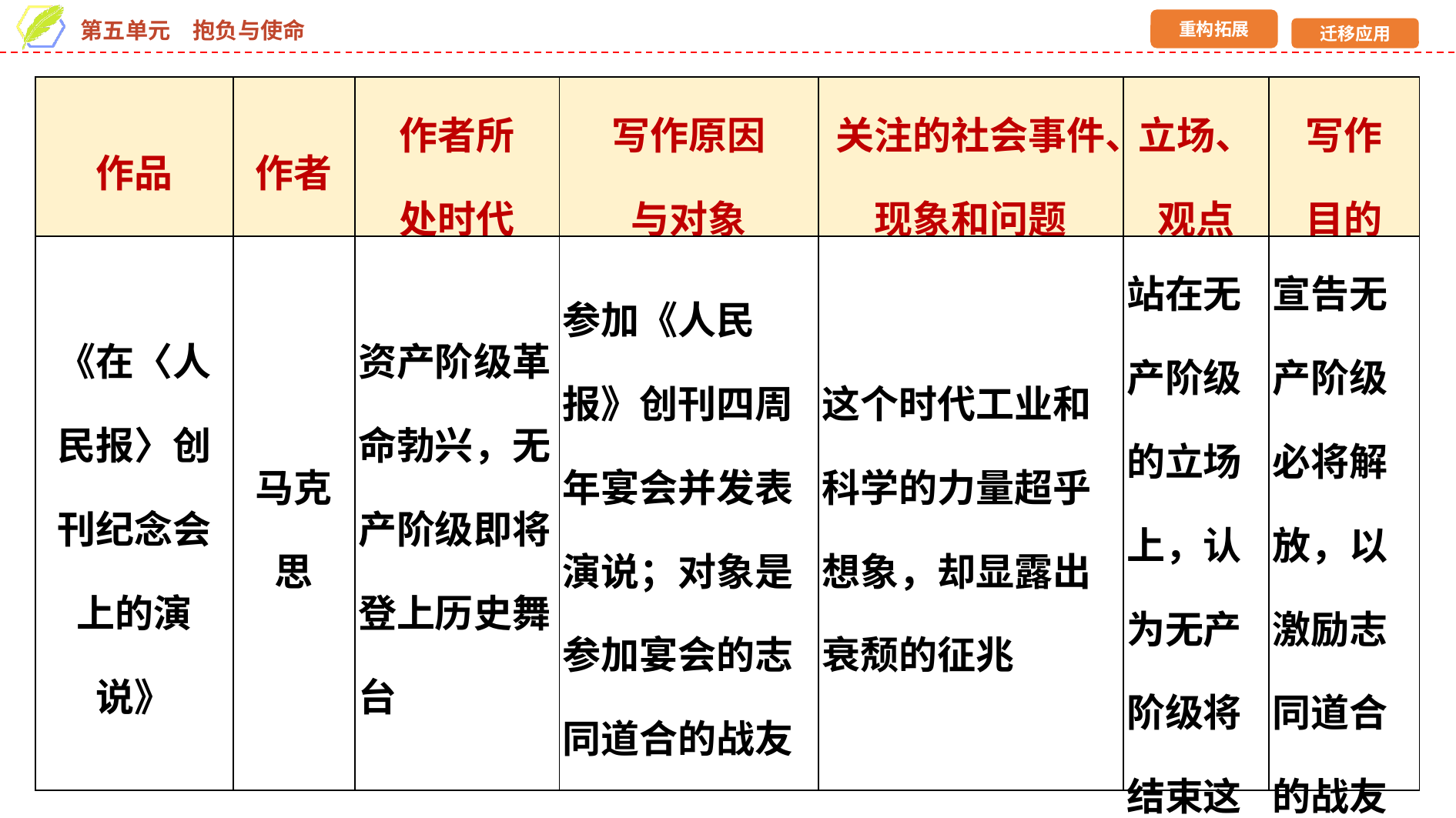

| 作品 | 作者 | 作者所 处时代 | 写作原因 与对象 | 关注的社会事件、现象和问题 | 立场、观点 | 写作 目的 |
| --- | --- | --- | --- | --- | --- | --- |
| 《在〈人民报〉创刊纪念会上的演说》 | 马克思 | 资产阶级革命勃兴，无产阶级即将登上历史舞台 | 参加《人民报》创刊四周年宴会并发表演说；对象是参加宴会的志同道合的战友 | 这个时代工业和科学的力量超乎想象，却显露出衰颓的征兆 | 站在无产阶级的立场上，认为无产阶级将结束这个时代 | 宣告无产阶级必将解放，以激励志同道合的战友 |